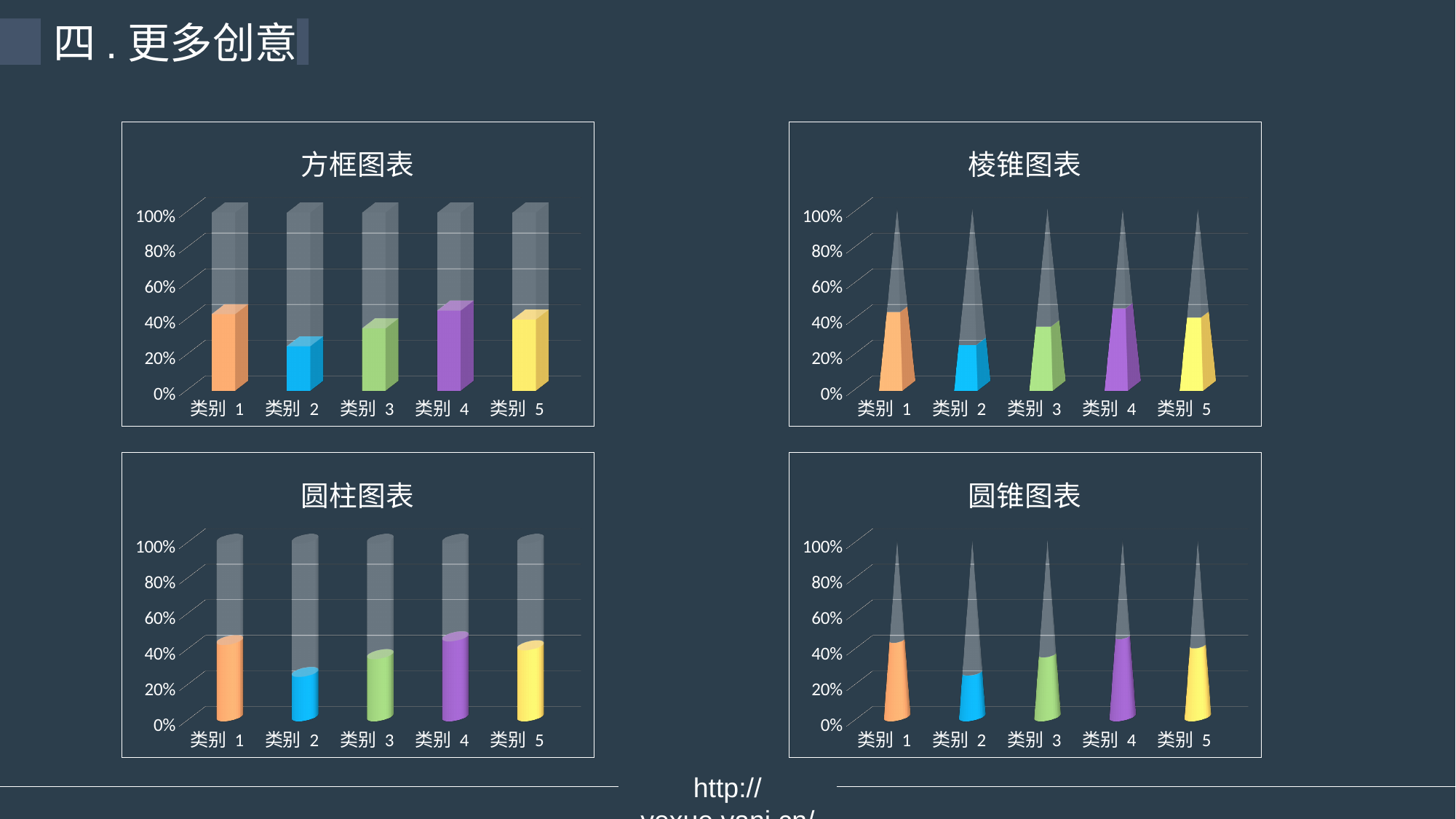

四.更多创意

[unsupported chart]

[unsupported chart]

[unsupported chart]

[unsupported chart]

http://yexue.yanj.cn/